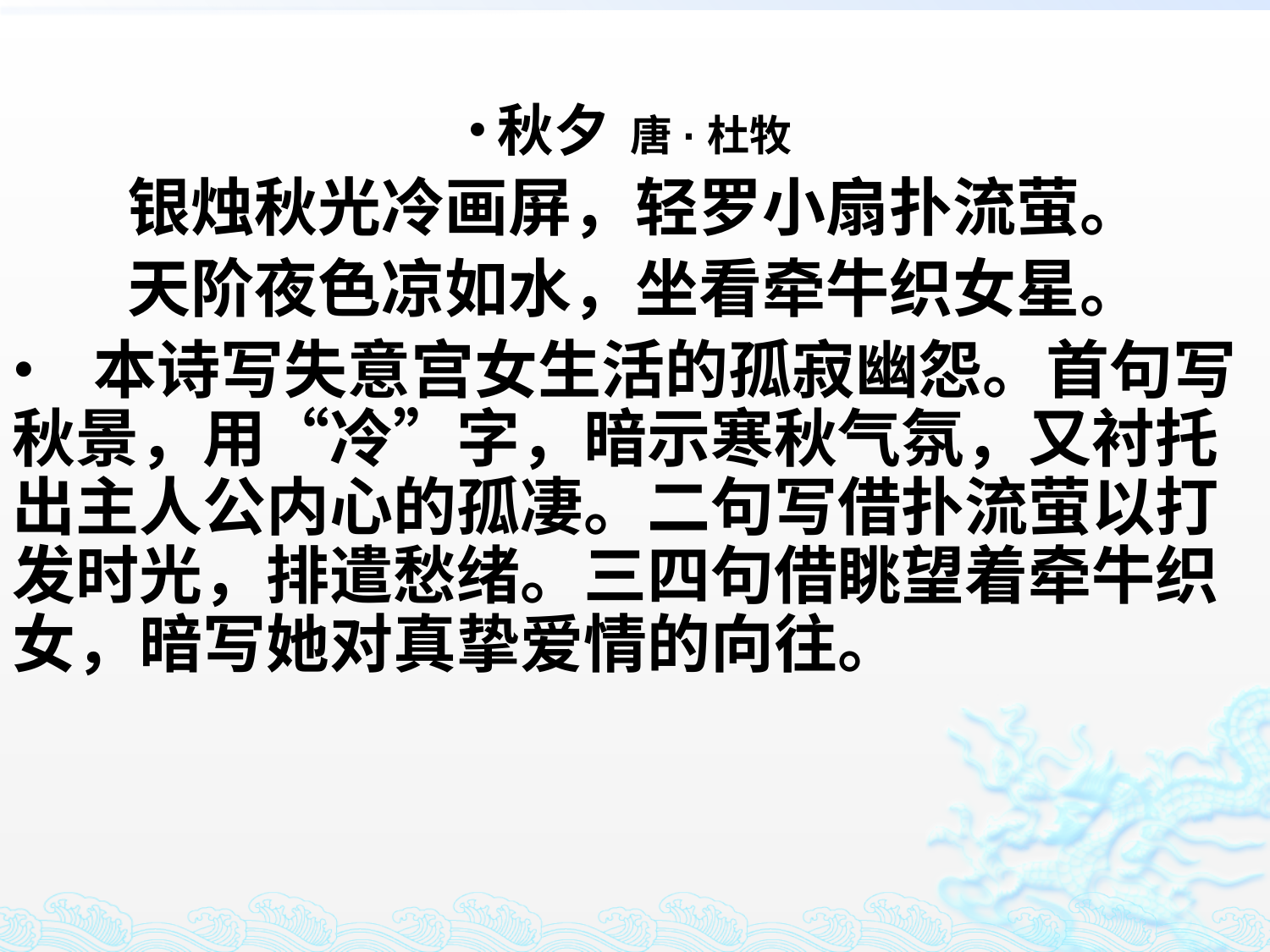

秋夕   唐·杜牧
银烛秋光冷画屏，轻罗小扇扑流萤。
天阶夜色凉如水，坐看牵牛织女星。
   本诗写失意宫女生活的孤寂幽怨。首句写秋景，用“冷”字，暗示寒秋气氛，又衬托出主人公内心的孤凄。二句写借扑流萤以打发时光，排遣愁绪。三四句借眺望着牵牛织女，暗写她对真挚爱情的向往。